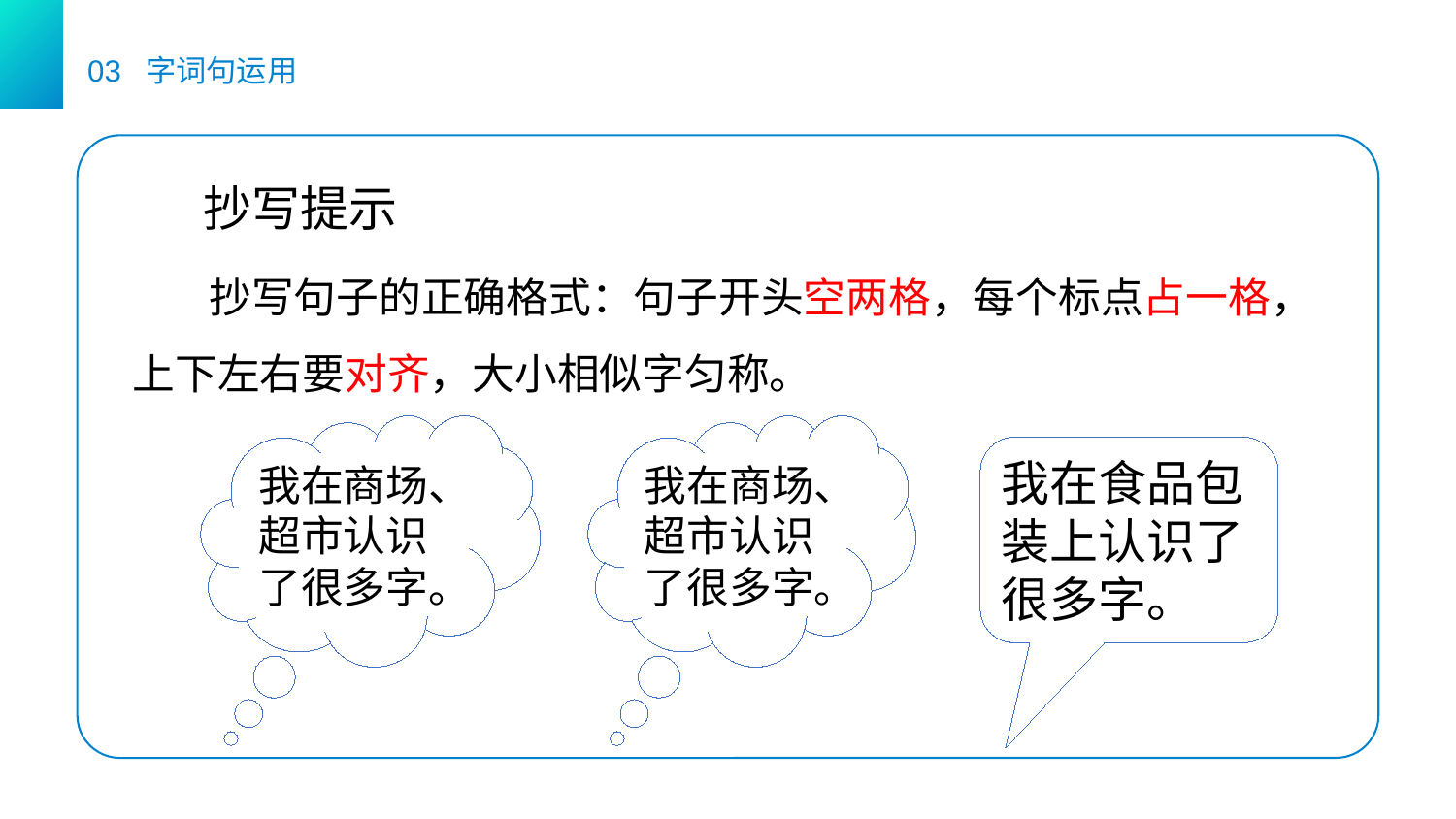

03  字词句运用

抄写提示
       抄写句子的正确格式：句子开头空两格，每个标点占一格，上下左右要对齐，大小相似字匀称。
我在商场、超市认识了很多字。
我在商场、超市认识了很多字。
我在食品包装上认识了很多字。